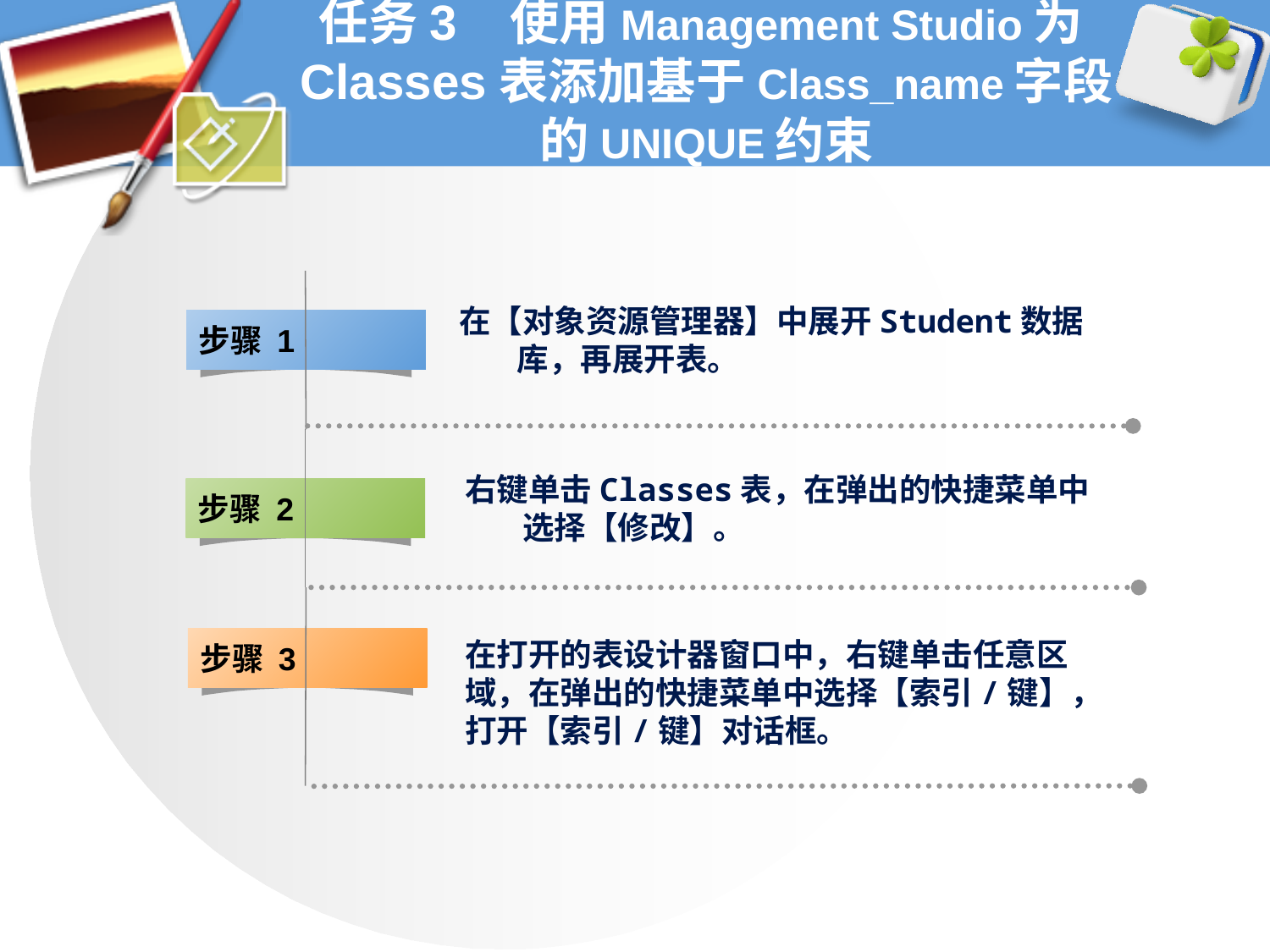

# 任务3   使用Management Studio为Classes表添加基于Class_name字段的UNIQUE约束
在【对象资源管理器】中展开Student数据
       库，再展开表。
步骤 1

右键单击Classes表，在弹出的快捷菜单中
       选择【修改】。
步骤 2

步骤 3

在打开的表设计器窗口中，右键单击任意区
域，在弹出的快捷菜单中选择【索引/键】，打开【索引/键】对话框。